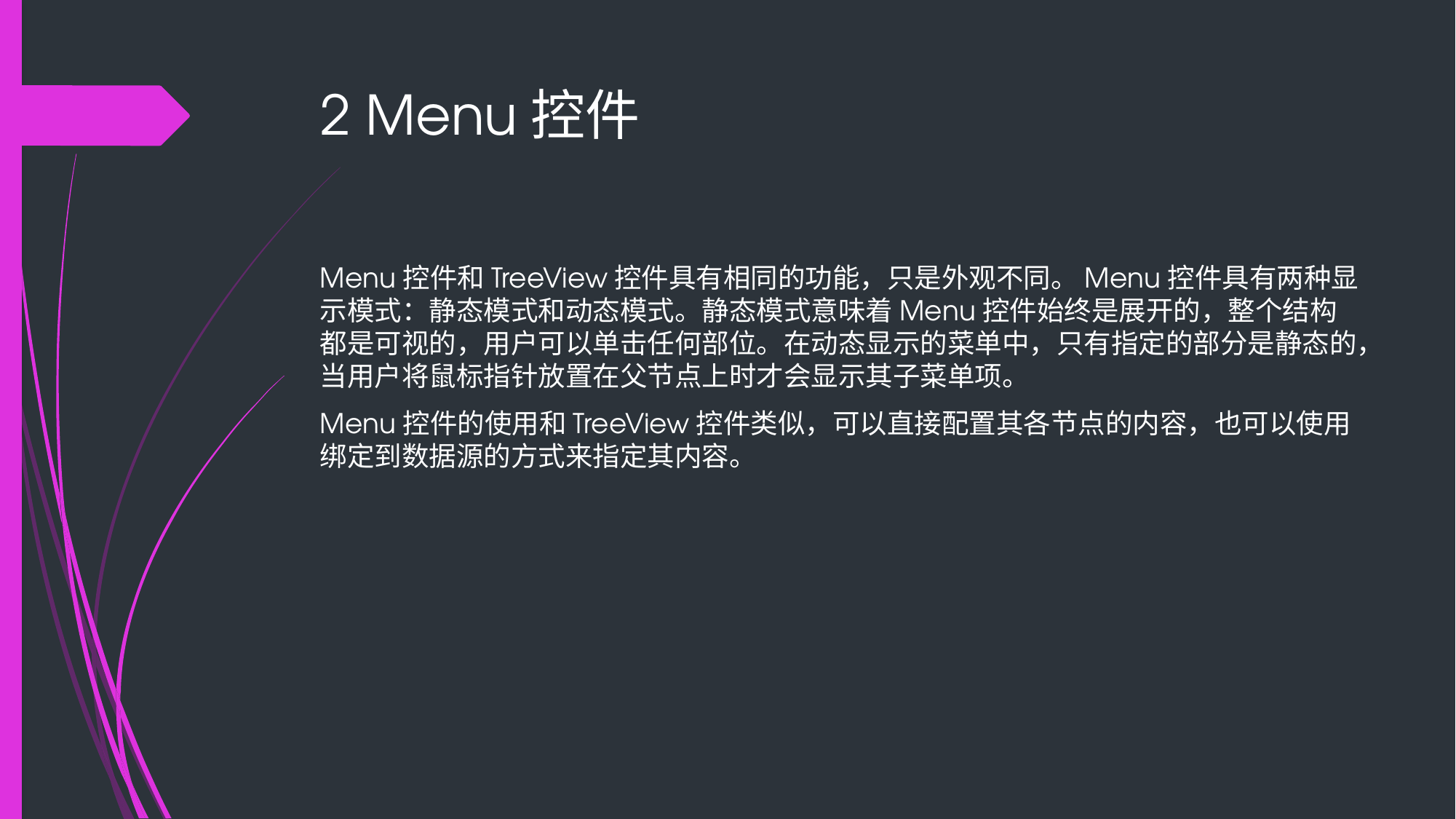

# 2 Menu控件
Menu控件和TreeView控件具有相同的功能，只是外观不同。Menu控件具有两种显示模式：静态模式和动态模式。静态模式意味着Menu控件始终是展开的，整个结构都是可视的，用户可以单击任何部位。在动态显示的菜单中，只有指定的部分是静态的，当用户将鼠标指针放置在父节点上时才会显示其子菜单项。
Menu控件的使用和TreeView控件类似，可以直接配置其各节点的内容，也可以使用绑定到数据源的方式来指定其内容。